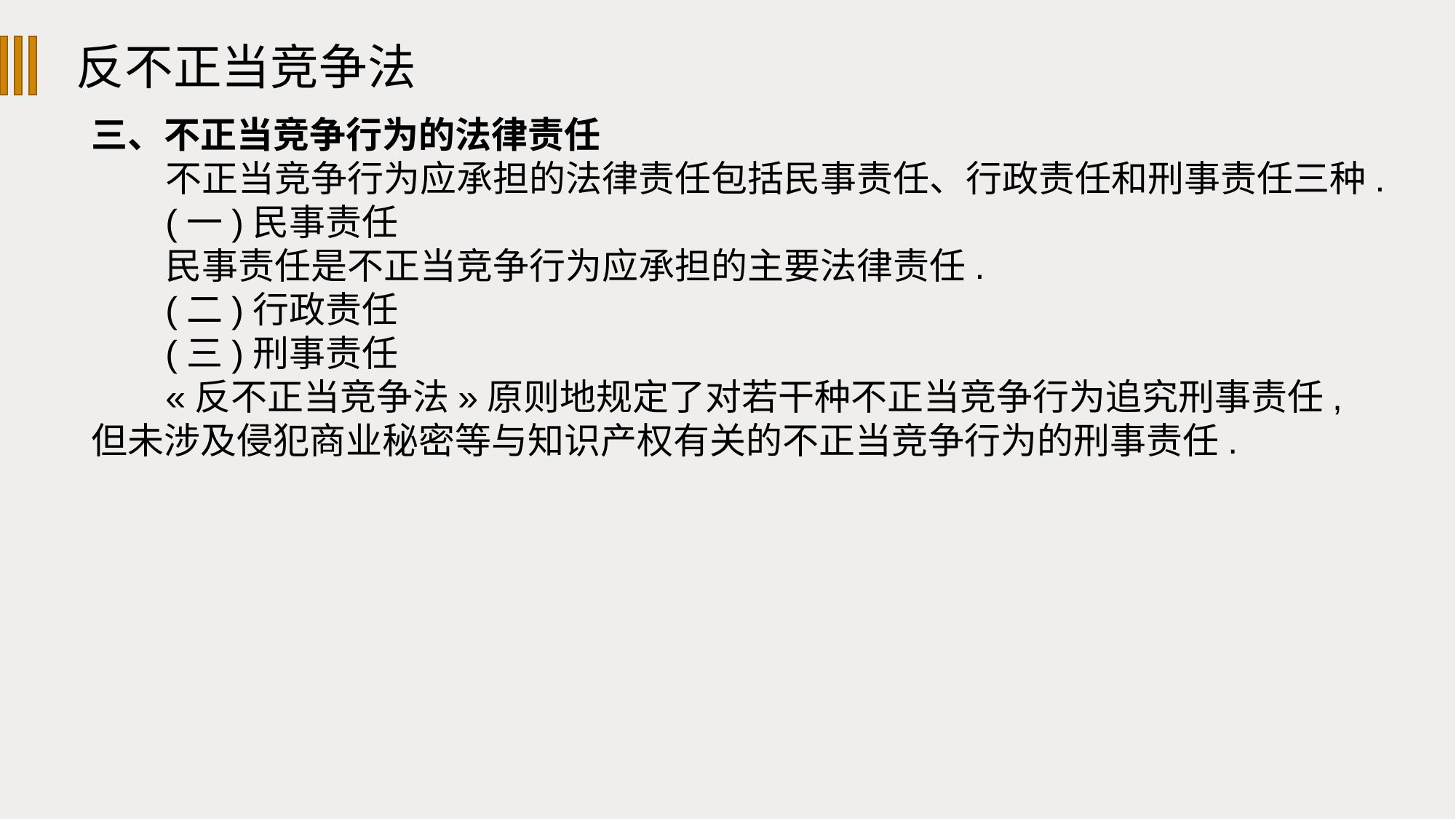

反不正当竞争法

三、不正当竞争行为的法律责任
不正当竞争行为应承担的法律责任包括民事责任、行政责任和刑事责任三种.
(一)民事责任
民事责任是不正当竞争行为应承担的主要法律责任.
(二)行政责任
(三)刑事责任
«反不正当竞争法»原则地规定了对若干种不正当竞争行为追究刑事责任,但未涉及侵犯商业秘密等与知识产权有关的不正当竞争行为的刑事责任.